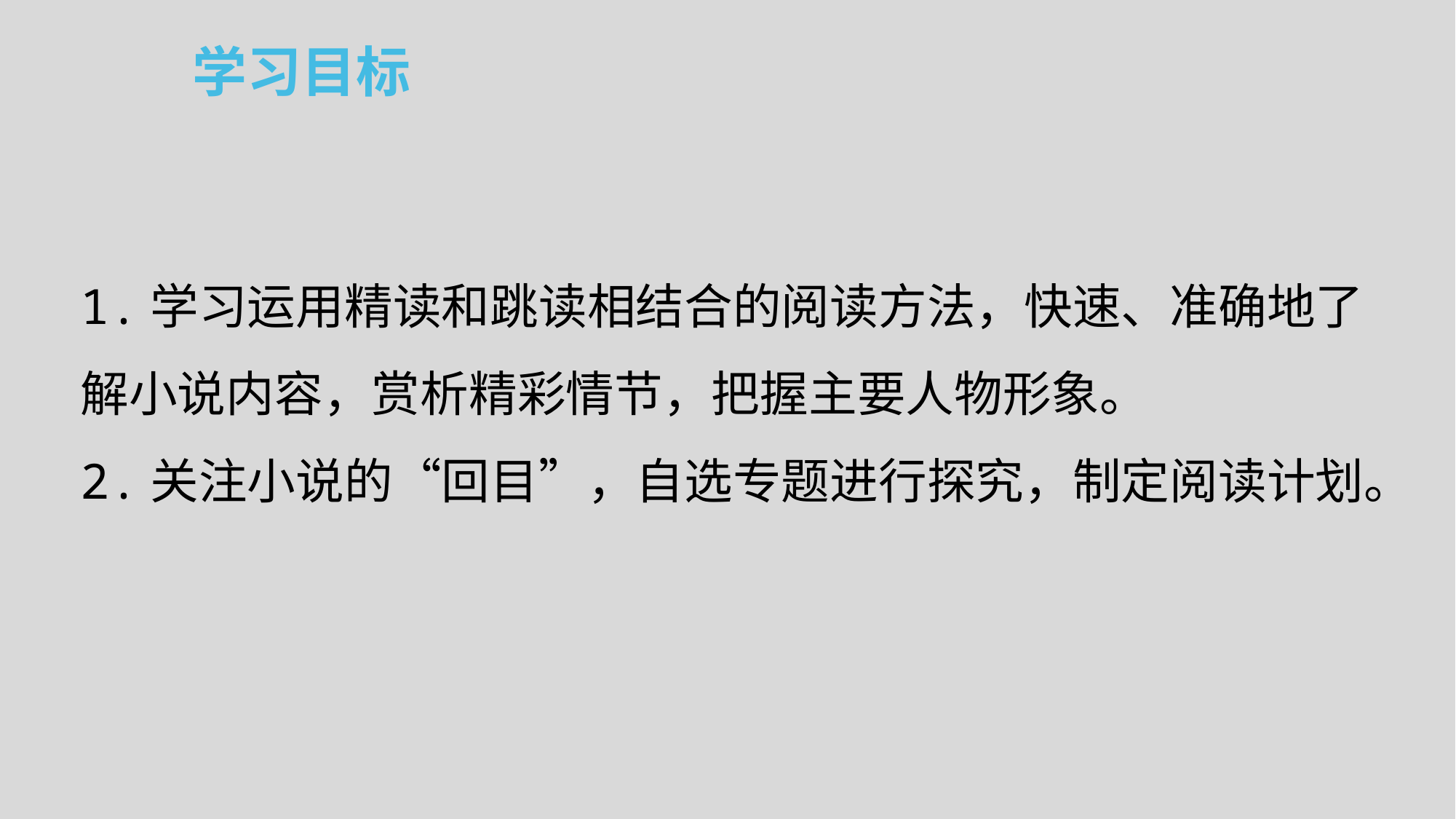

学习目标
1.学习运用精读和跳读相结合的阅读方法，快速、准确地了解小说内容，赏析精彩情节，把握主要人物形象。
2.关注小说的“回目”，自选专题进行探究，制定阅读计划。